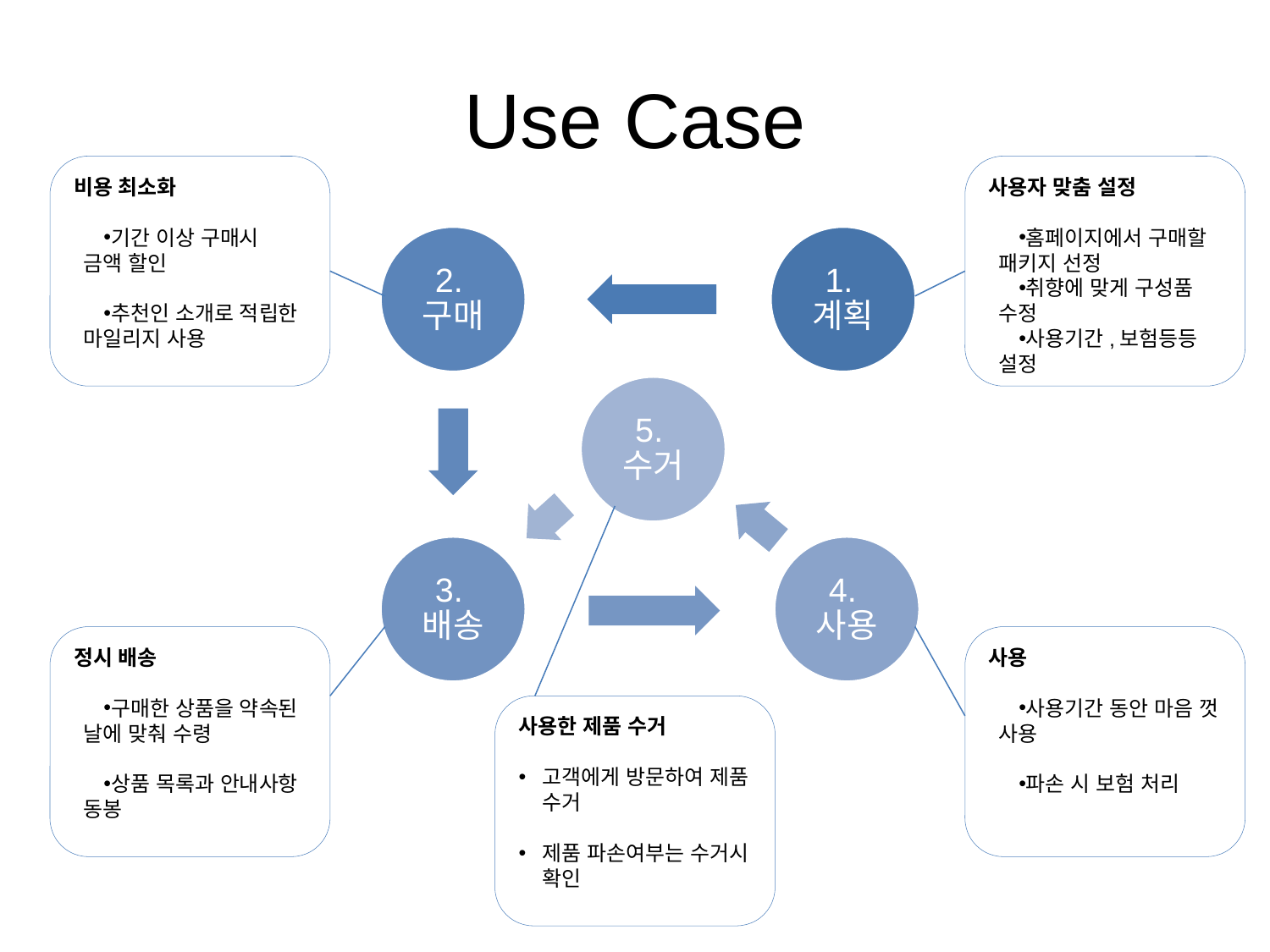

# Use Case
비용 최소화

기간 이상 구매시  금액 할인

추천인 소개로 적립한 마일리지 사용
사용자 맞춤 설정

홈페이지에서 구매할 패키지 선정
취향에 맞게 구성품 수정
사용기간,보험등등 설정
1.계획

2.구매

3.배송

4.사용

5.수거

정시 배송

구매한 상품을 약속된 날에 맞춰 수령

상품 목록과 안내사항 동봉
사용

사용기간 동안 마음 껏 사용

파손 시 보험 처리
사용한 제품 수거

고객에게 방문하여 제품 수거

제품 파손여부는 수거시 확인